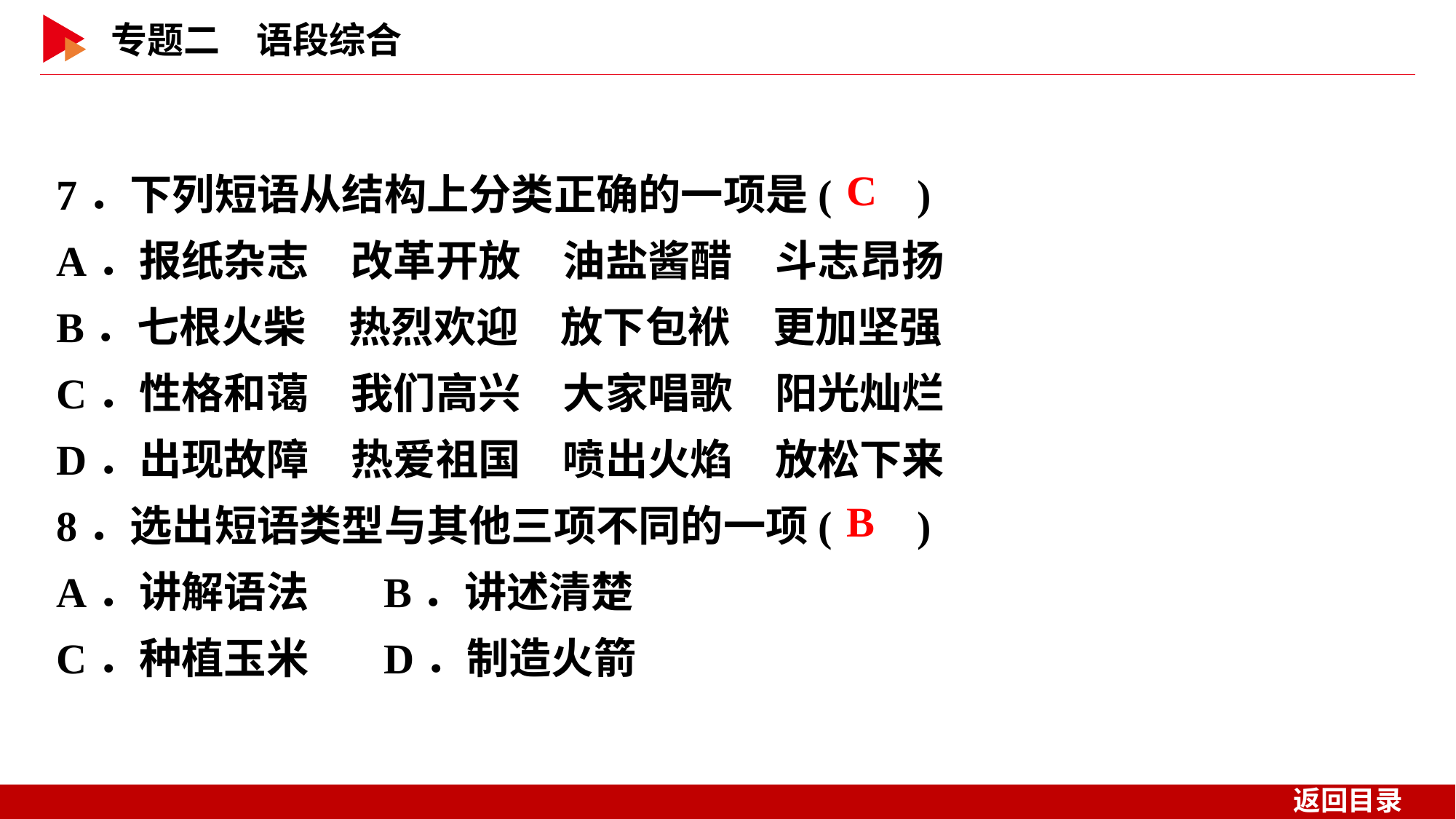

7．下列短语从结构上分类正确的一项是(        )
A．报纸杂志　改革开放　油盐酱醋　斗志昂扬
B．七根火柴　热烈欢迎　放下包袱　更加坚强
C．性格和蔼　我们高兴　大家唱歌　阳光灿烂
D．出现故障　热爱祖国　喷出火焰　放松下来
8．选出短语类型与其他三项不同的一项(        )
A．讲解语法	B．讲述清楚
C．种植玉米	D．制造火箭
   C
   B